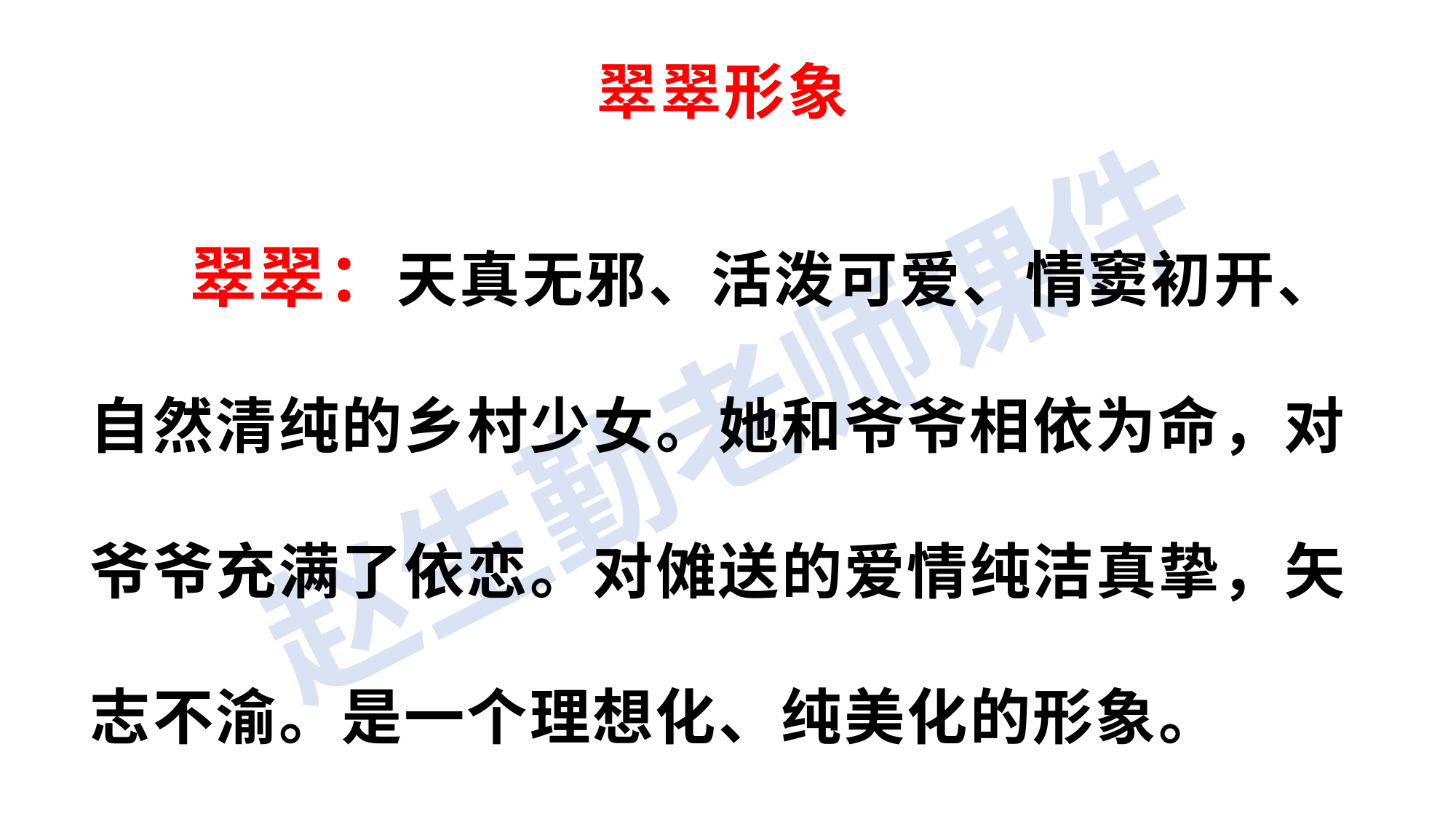

# 翠翠形象
      翠翠：天真无邪、活泼可爱、情窦初开、自然清纯的乡村少女。她和爷爷相依为命，对爷爷充满了依恋。对傩送的爱情纯洁真挚，矢志不渝。是一个理想化、纯美化的形象。